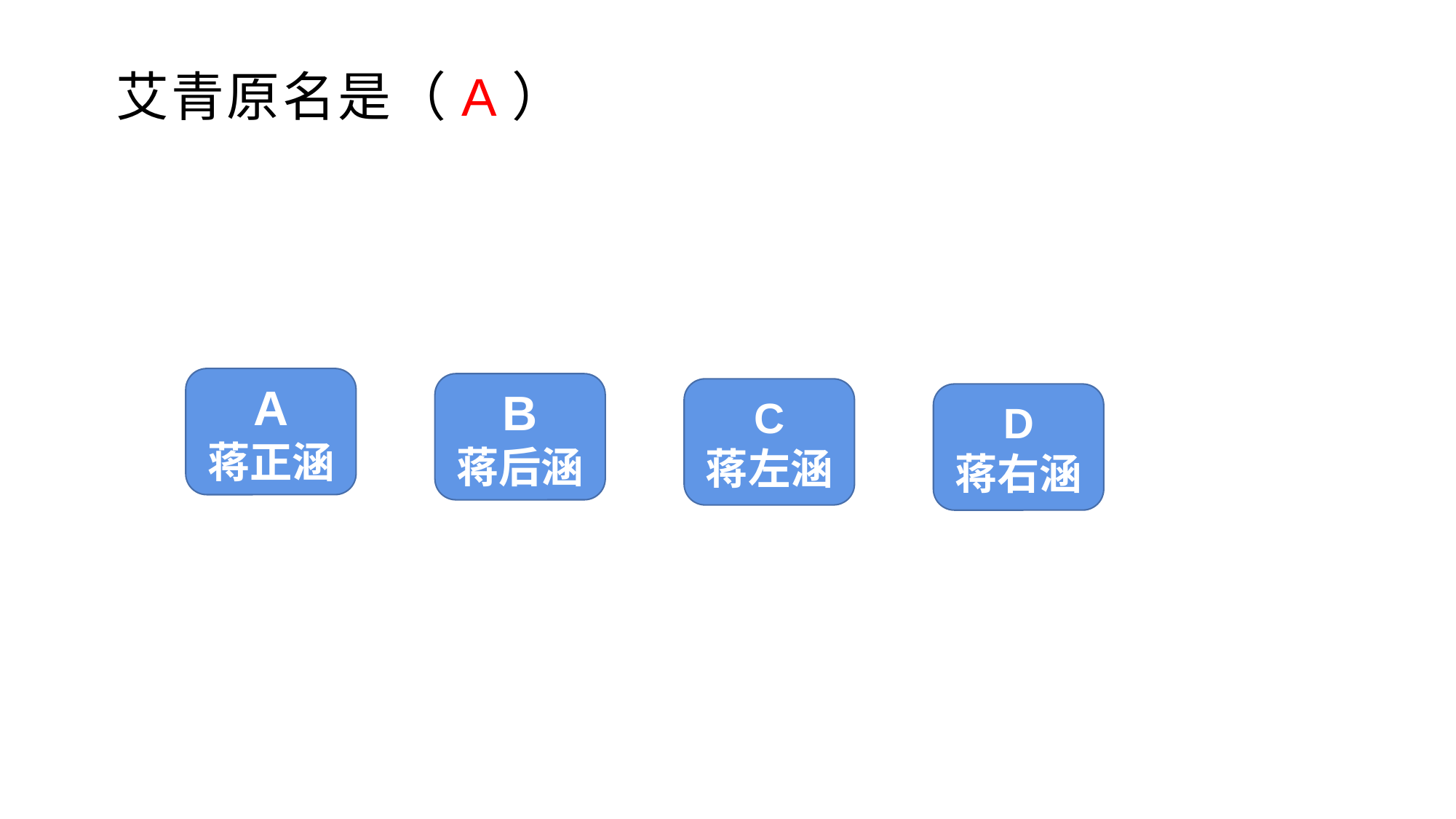

艾青原名是（A）
A
蒋正涵
B
蒋后涵
C
蒋左涵
D
蒋右涵